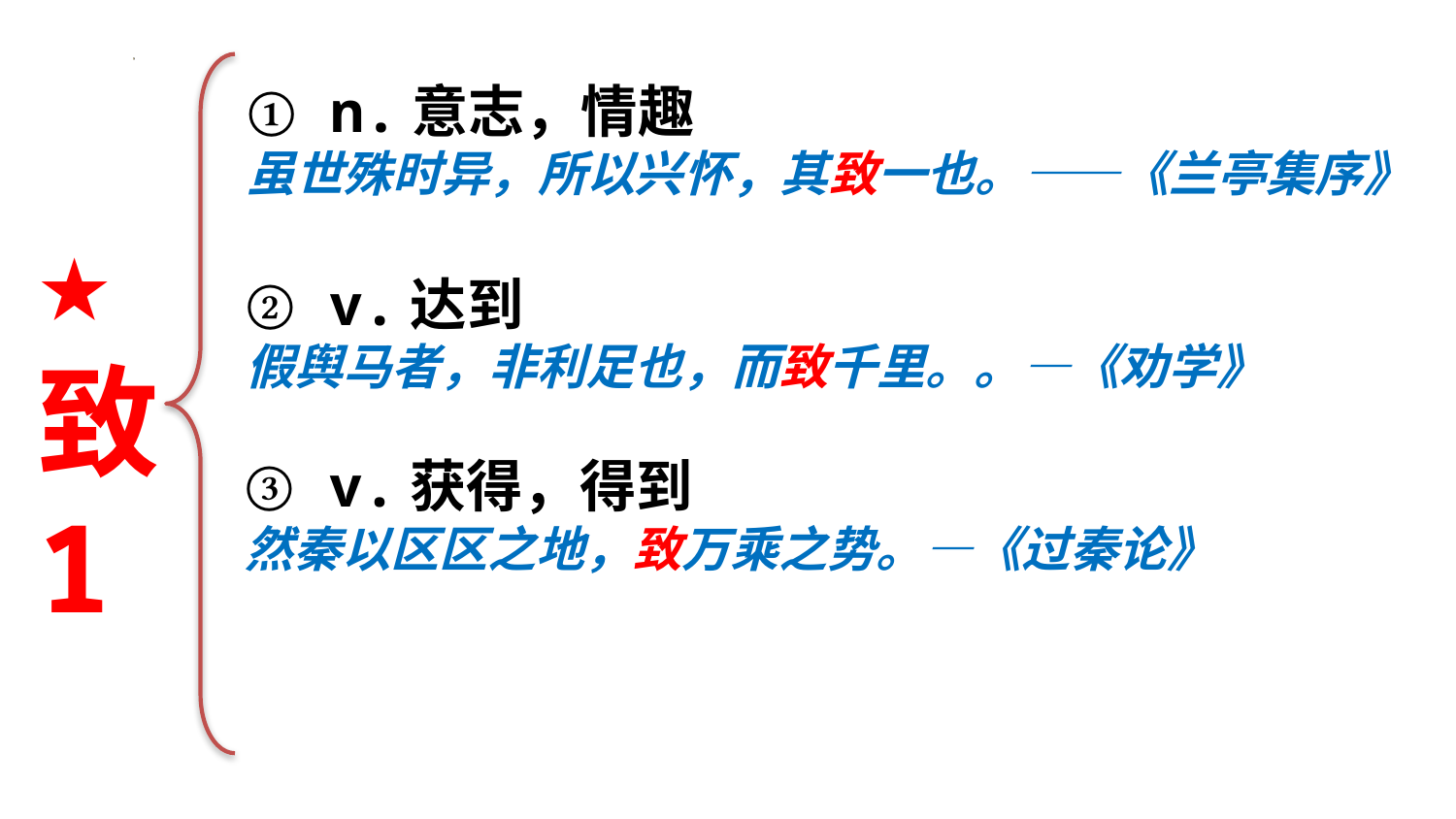

① n.意志，情趣
虽世殊时异，所以兴怀，其致一也。——《兰亭集序》
★
致
1

② v.达到
假舆马者，非利足也，而致千里。。—《劝学》

③ v.获得，得到
然秦以区区之地，致万乘之势。—《过秦论》